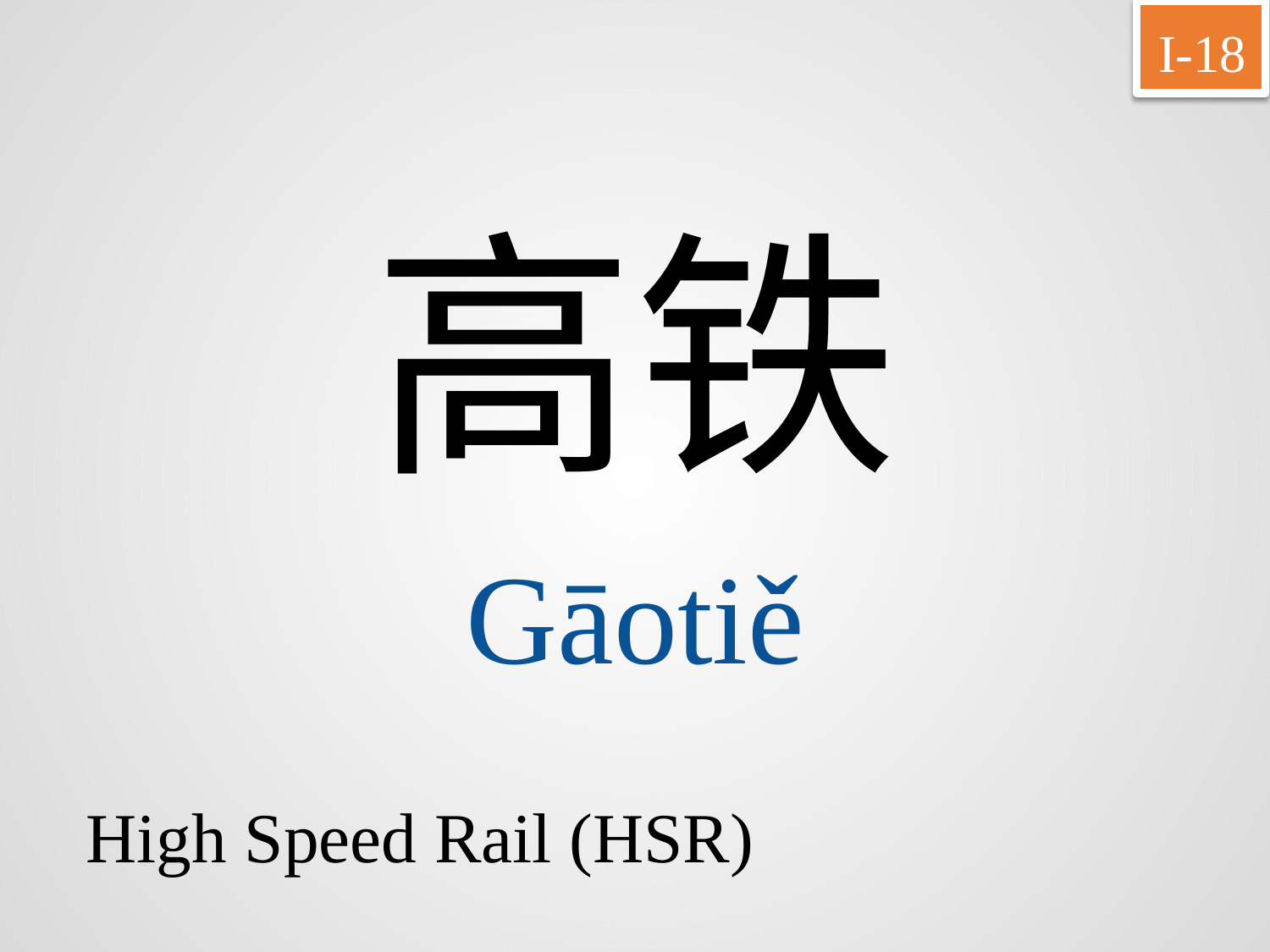

I-18

高铁
Gāotiě
High Speed Rail (HSR)